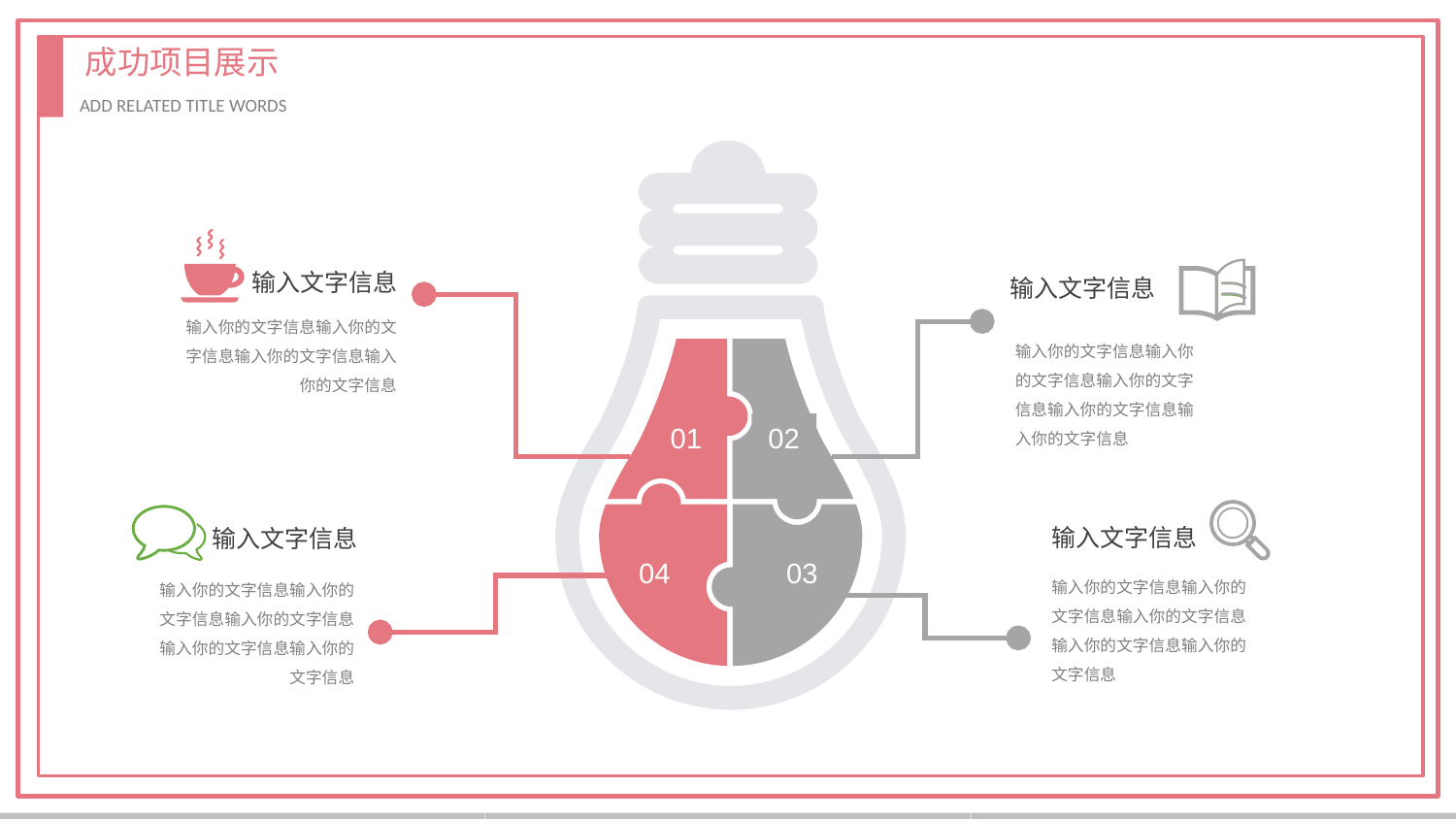

输入文字信息
输入你的文字信息输入你的文字信息输入你的文字信息输入你的文字信息

输入文字信息
输入你的文字信息输入你的文字信息输入你的文字信息输入你的文字信息输入你的文字信息

01

02

04

输入文字信息
输入你的文字信息输入你的文字信息输入你的文字信息输入你的文字信息输入你的文字信息

03

输入文字信息
输入你的文字信息输入你的文字信息输入你的文字信息输入你的文字信息输入你的文字信息